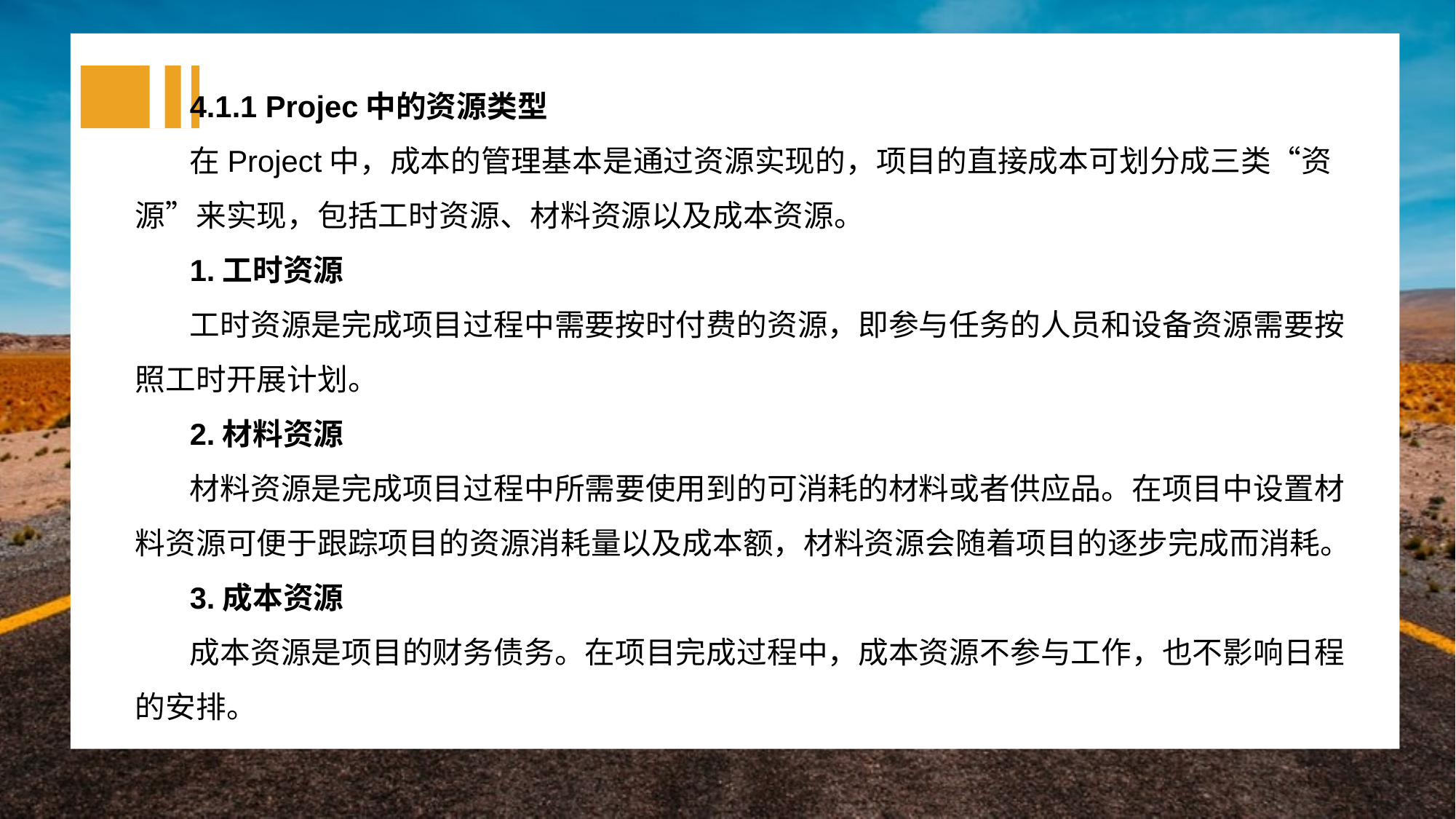

4.1.1 Projec中的资源类型
在Project中，成本的管理基本是通过资源实现的，项目的直接成本可划分成三类“资源”来实现，包括工时资源、材料资源以及成本资源。
1.工时资源
工时资源是完成项目过程中需要按时付费的资源，即参与任务的人员和设备资源需要按照工时开展计划。
2.材料资源
材料资源是完成项目过程中所需要使用到的可消耗的材料或者供应品。在项目中设置材料资源可便于跟踪项目的资源消耗量以及成本额，材料资源会随着项目的逐步完成而消耗。
3.成本资源
成本资源是项目的财务债务。在项目完成过程中，成本资源不参与工作，也不影响日程的安排。